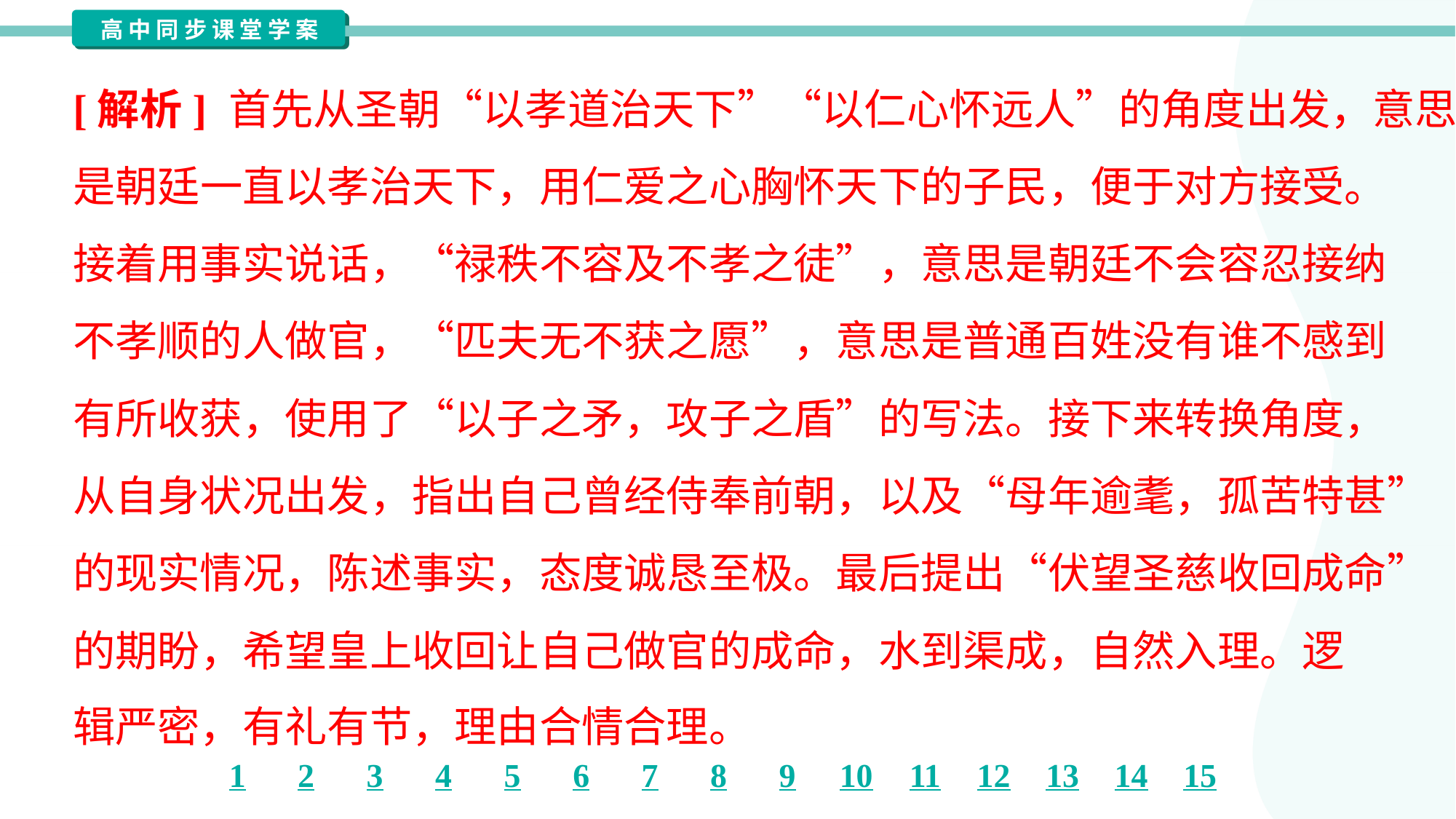

[解析] 首先从圣朝“以孝道治天下”“以仁心怀远人”的角度出发，意思
是朝廷一直以孝治天下，用仁爱之心胸怀天下的子民，便于对方接受。
接着用事实说话，“禄秩不容及不孝之徒”，意思是朝廷不会容忍接纳
不孝顺的人做官，“匹夫无不获之愿”，意思是普通百姓没有谁不感到
有所收获，使用了“以子之矛，攻子之盾”的写法。接下来转换角度，
从自身状况出发，指出自己曾经侍奉前朝，以及“母年逾耄，孤苦特甚”
的现实情况，陈述事实，态度诚恳至极。最后提出“伏望圣慈收回成命”
的期盼，希望皇上收回让自己做官的成命，水到渠成，自然入理。逻
辑严密，有礼有节，理由合情合理。